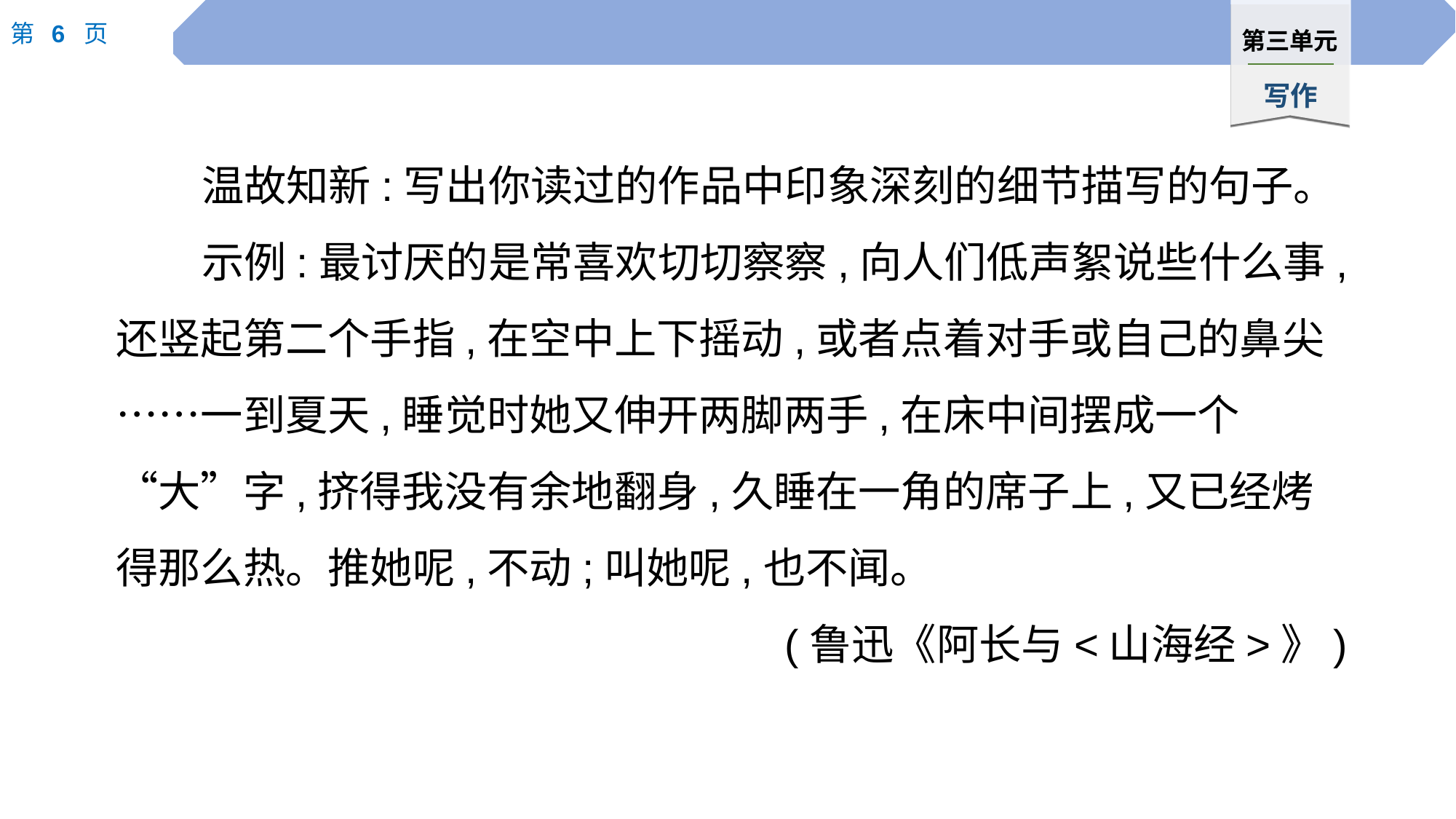

温故知新:写出你读过的作品中印象深刻的细节描写的句子。
示例:最讨厌的是常喜欢切切察察,向人们低声絮说些什么事,还竖起第二个手指,在空中上下摇动,或者点着对手或自己的鼻尖……一到夏天,睡觉时她又伸开两脚两手,在床中间摆成一个“大”字,挤得我没有余地翻身,久睡在一角的席子上,又已经烤得那么热。推她呢,不动;叫她呢,也不闻。
(鲁迅《阿长与<山海经>》)